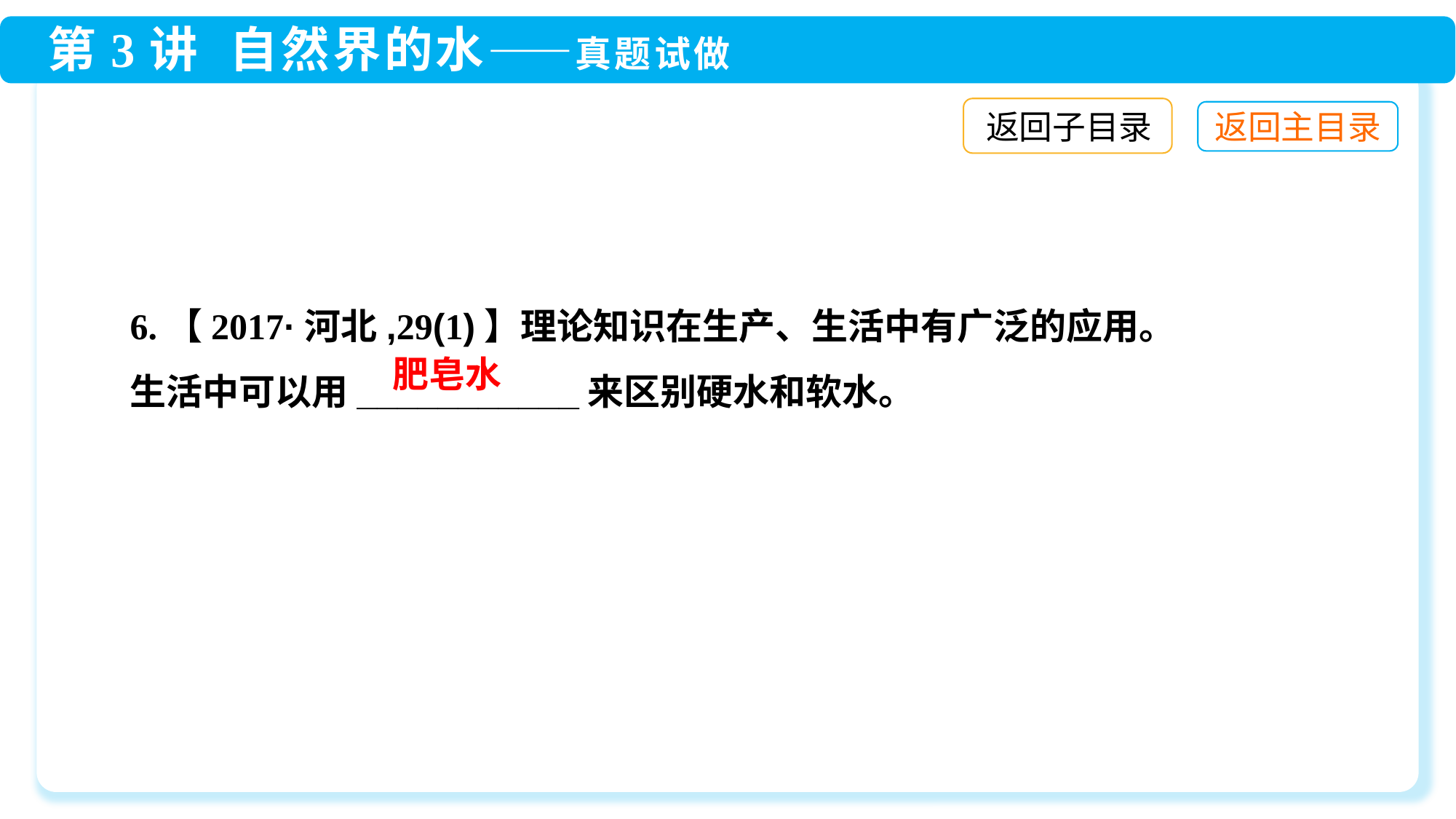

返回子目录

6.【2017·河北,29(1)】理论知识在生产、生活中有广泛的应用。
生活中可以用___________来区别硬水和软水。
肥皂水